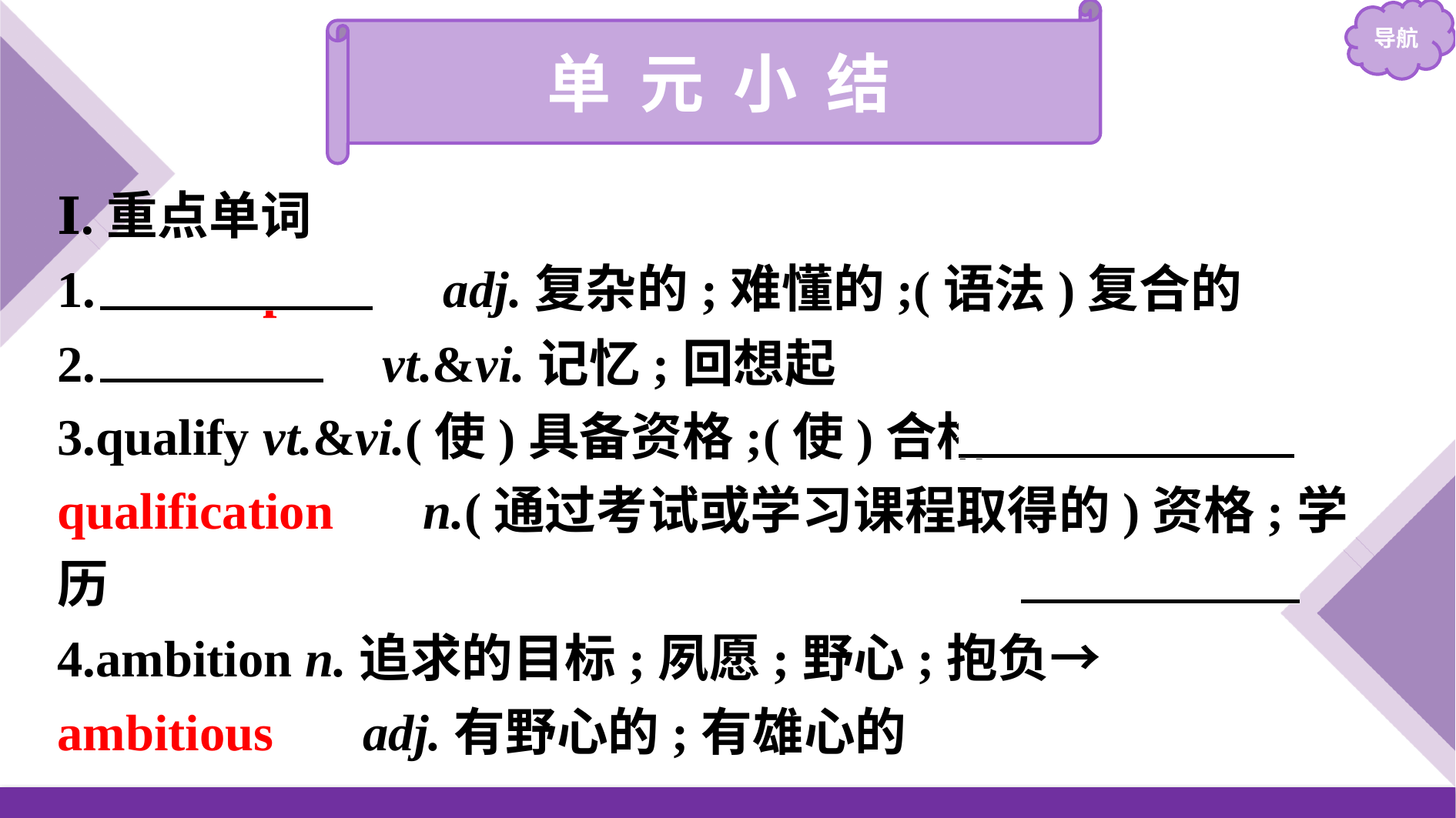

单  元  小  结
Ⅰ.重点单词
1.　complex　 adj.复杂的;难懂的;(语法)复合的
2.　recall　 vt.&vi.记忆;回想起
3.qualify vt.&vi.(使)具备资格;(使)合格→　qualification　 n.(通过考试或学习课程取得的)资格;学历
4.ambition n.追求的目标;夙愿;野心;抱负→　ambitious　 adj.有野心的;有雄心的